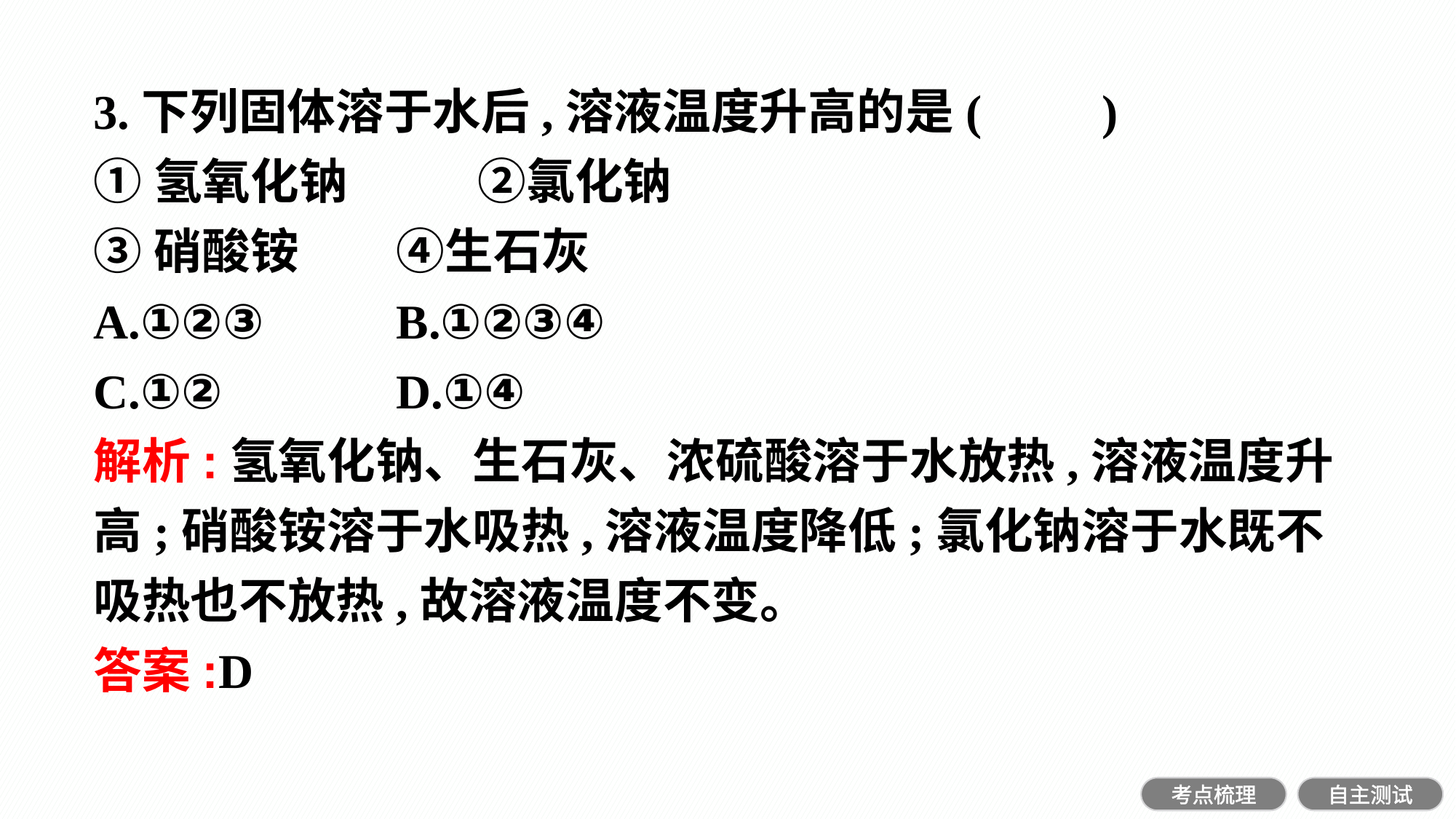

3.下列固体溶于水后,溶液温度升高的是(　　)
①氢氧化钠　	②氯化钠
③硝酸铵　	④生石灰
A.①②③		B.①②③④
C.①②		D.①④
解析:氢氧化钠、生石灰、浓硫酸溶于水放热,溶液温度升高;硝酸铵溶于水吸热,溶液温度降低;氯化钠溶于水既不吸热也不放热,故溶液温度不变。
答案:D